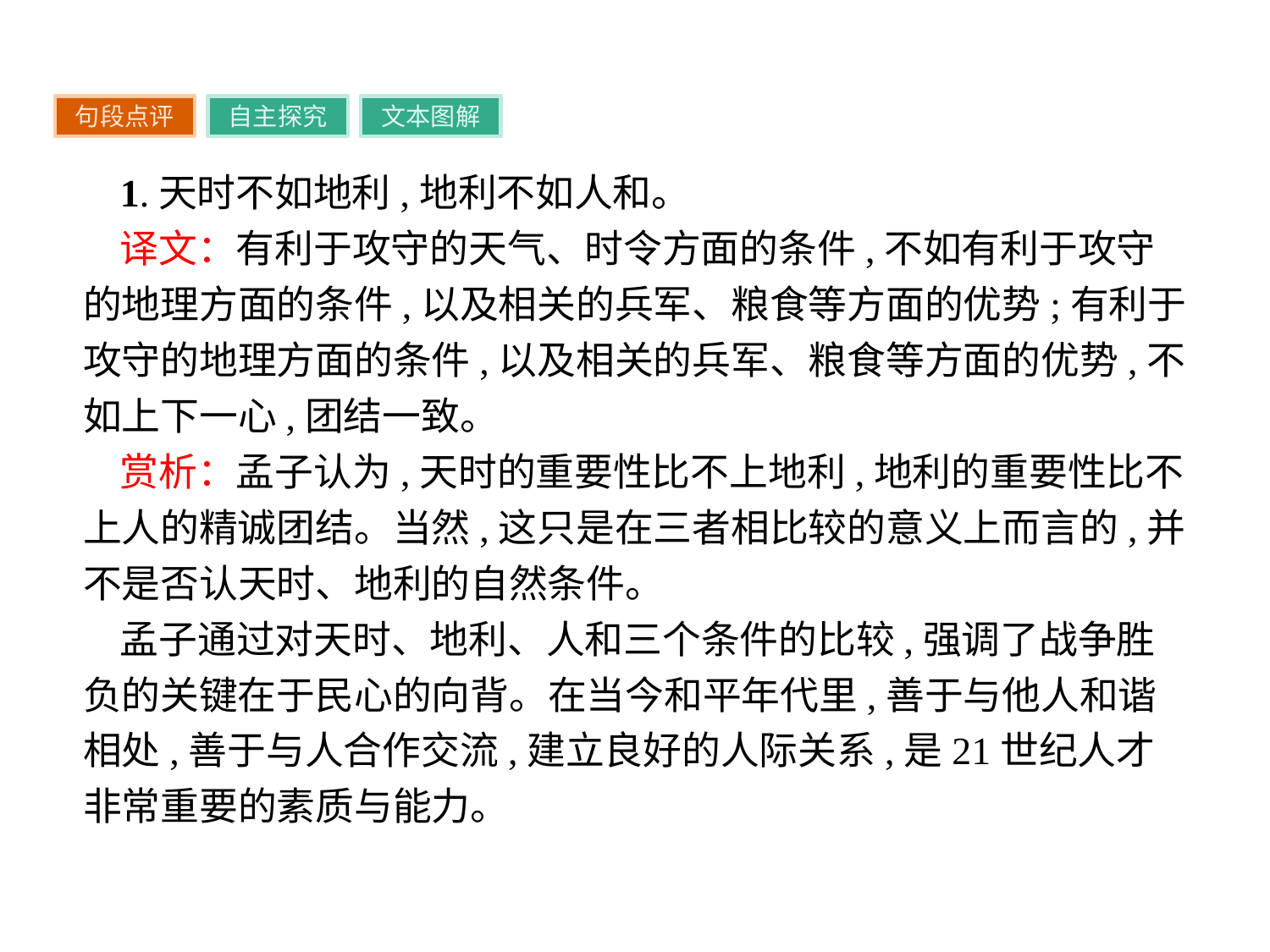

句段点评
自主探究
文本图解
1.天时不如地利,地利不如人和。
译文：有利于攻守的天气、时令方面的条件,不如有利于攻守的地理方面的条件,以及相关的兵军、粮食等方面的优势;有利于攻守的地理方面的条件,以及相关的兵军、粮食等方面的优势,不如上下一心,团结一致。
赏析：孟子认为,天时的重要性比不上地利,地利的重要性比不上人的精诚团结。当然,这只是在三者相比较的意义上而言的,并不是否认天时、地利的自然条件。
孟子通过对天时、地利、人和三个条件的比较,强调了战争胜负的关键在于民心的向背。在当今和平年代里,善于与他人和谐相处,善于与人合作交流,建立良好的人际关系,是21世纪人才非常重要的素质与能力。